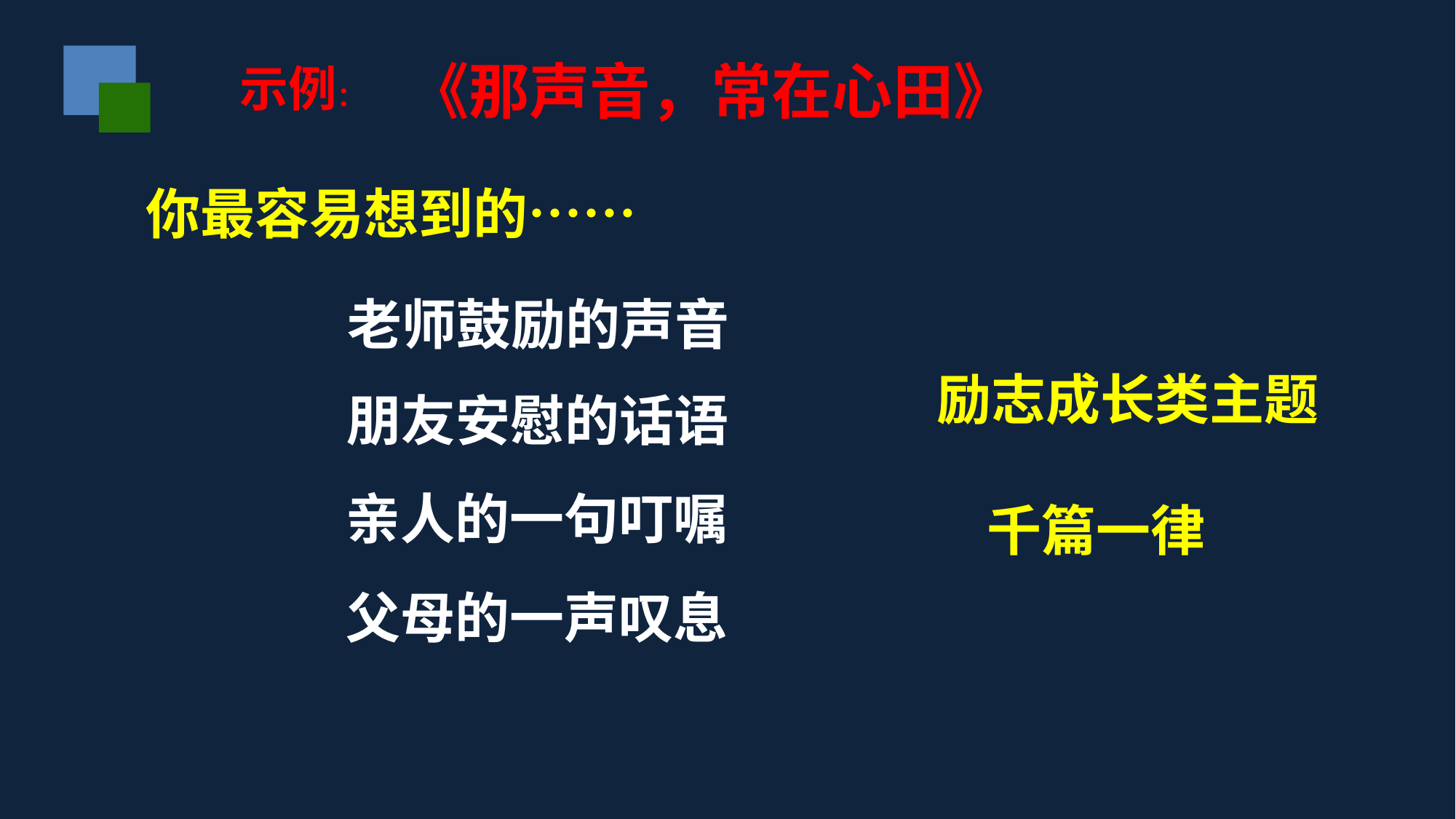

《那声音，常在心田》
示例：
你最容易想到的……
老师鼓励的声音
励志成长类主题

   千篇一律
朋友安慰的话语
亲人的一句叮嘱
父母的一声叹息